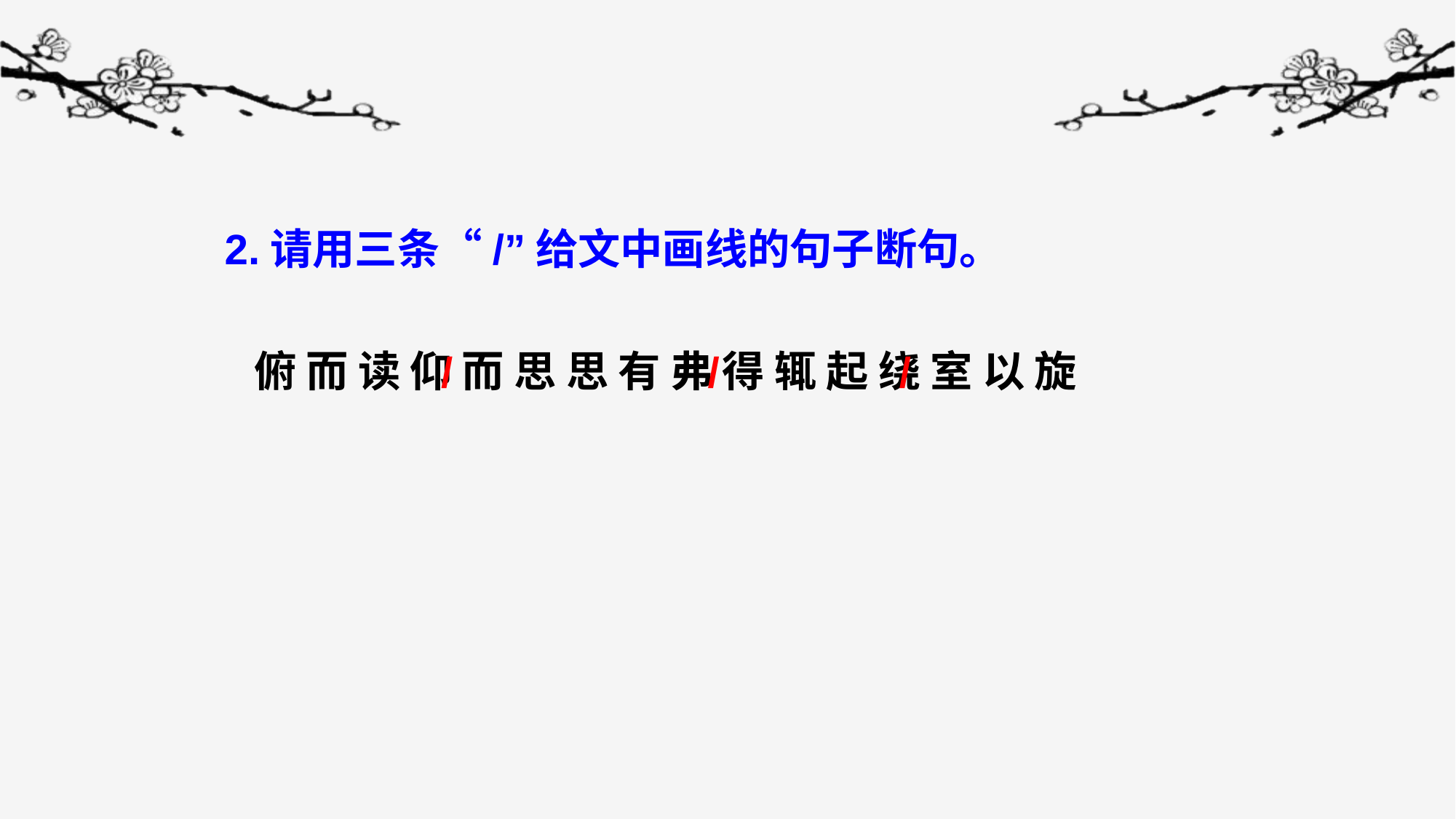

2.请用三条“/”给文中画线的句子断句。

  俯 而 读 仰 而 思 思 有 弗 得 辄 起 绕 室 以 旋
/
/
/